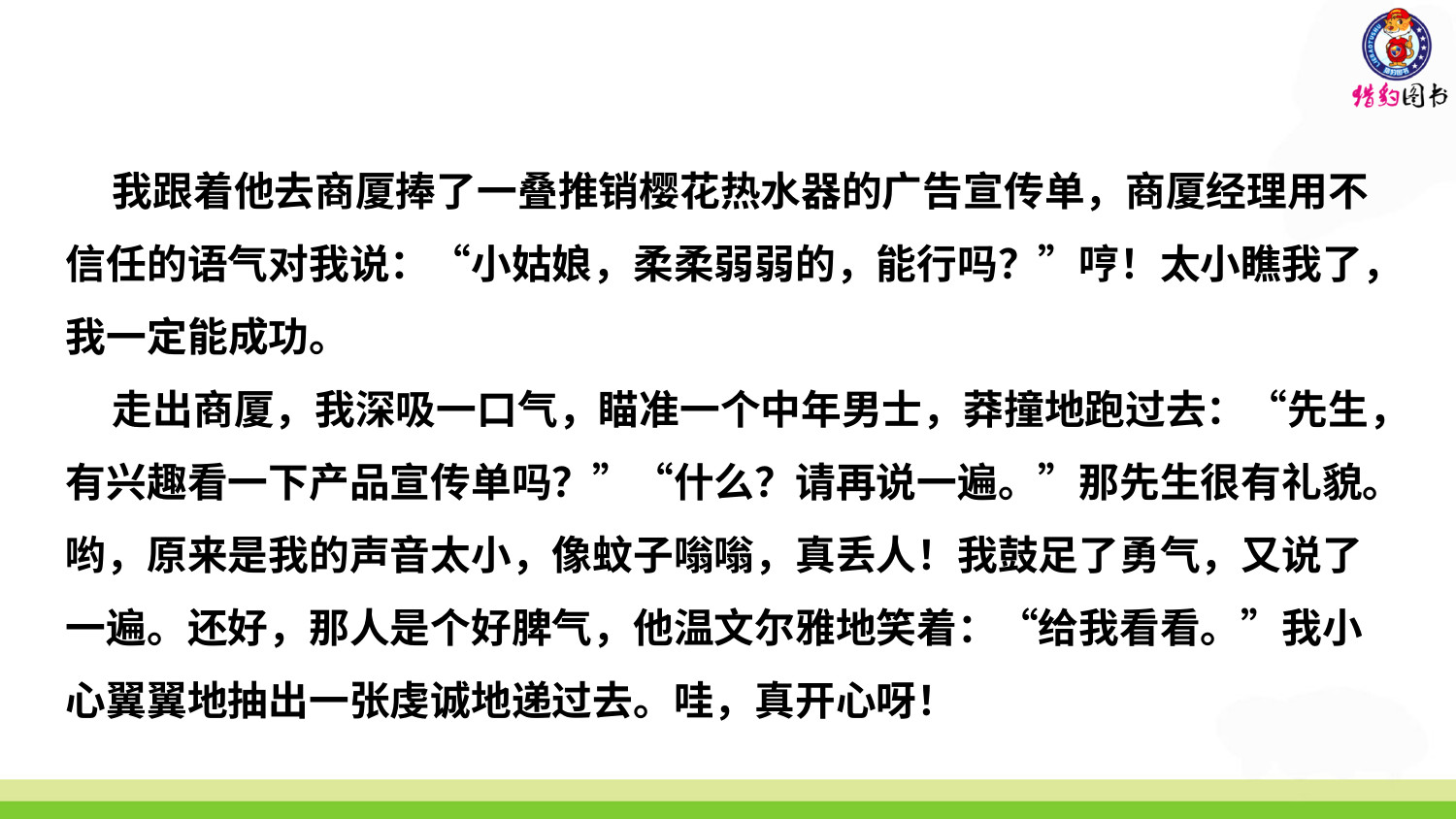

我跟着他去商厦捧了一叠推销樱花热水器的广告宣传单，商厦经理用不信任的语气对我说：“小姑娘，柔柔弱弱的，能行吗？”哼！太小瞧我了，我一定能成功。
    走出商厦，我深吸一口气，瞄准一个中年男士，莽撞地跑过去：“先生，有兴趣看一下产品宣传单吗？”“什么？请再说一遍。”那先生很有礼貌。哟，原来是我的声音太小，像蚊子嗡嗡，真丢人！我鼓足了勇气，又说了一遍。还好，那人是个好脾气，他温文尔雅地笑着：“给我看看。”我小心翼翼地抽出一张虔诚地递过去。哇，真开心呀！